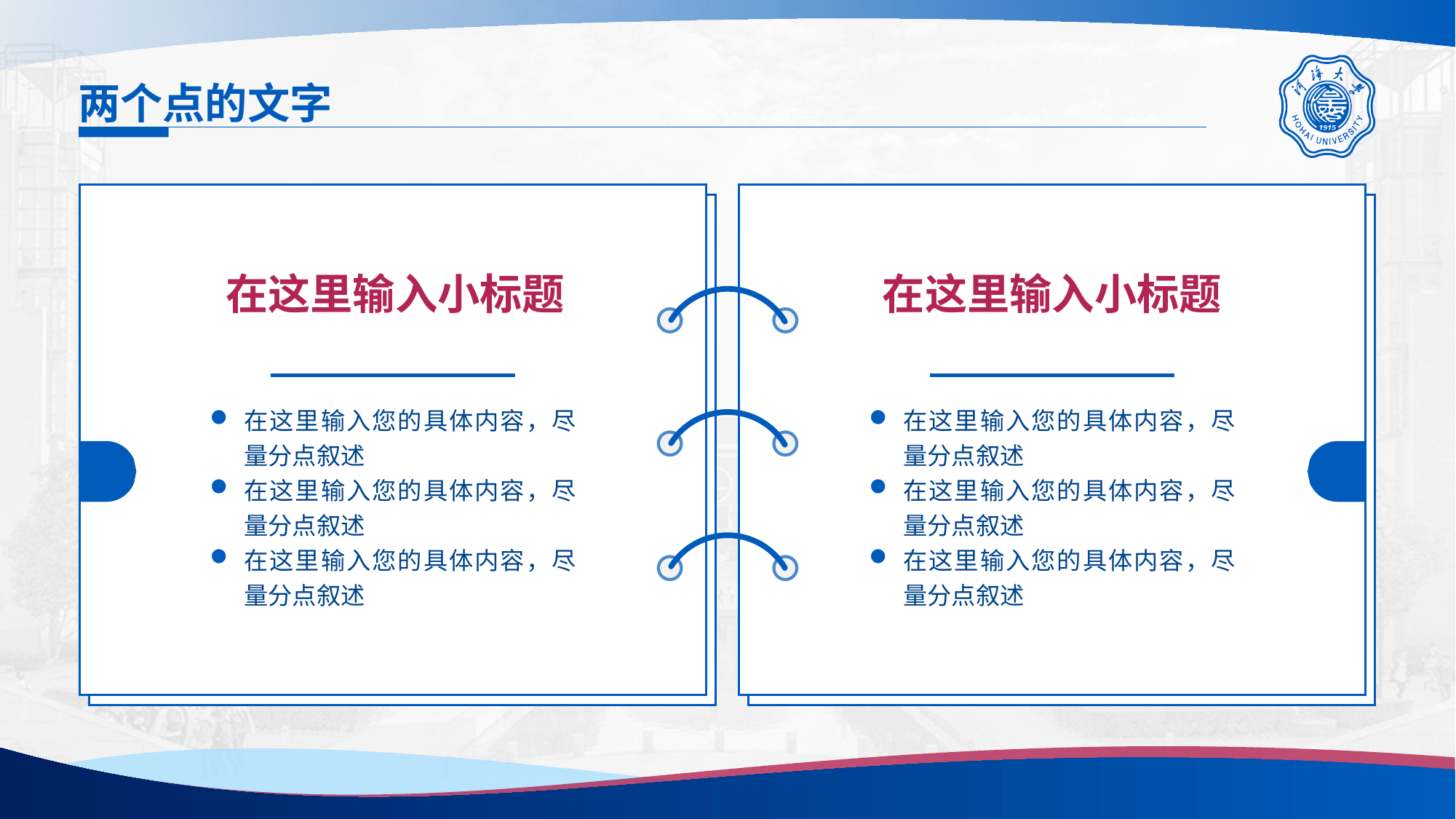

# 两个点的文字
在这里输入小标题
在这里输入小标题
04
这里是小标题
在这里输入您的具体内容，尽量分点叙述
在这里输入您的具体内容，尽量分点叙述
在这里输入您的具体内容，尽量分点叙述
在这里输入您的具体内容，尽量分点叙述
在这里输入您的具体内容，尽量分点叙述
在这里输入您的具体内容，尽量分点叙述